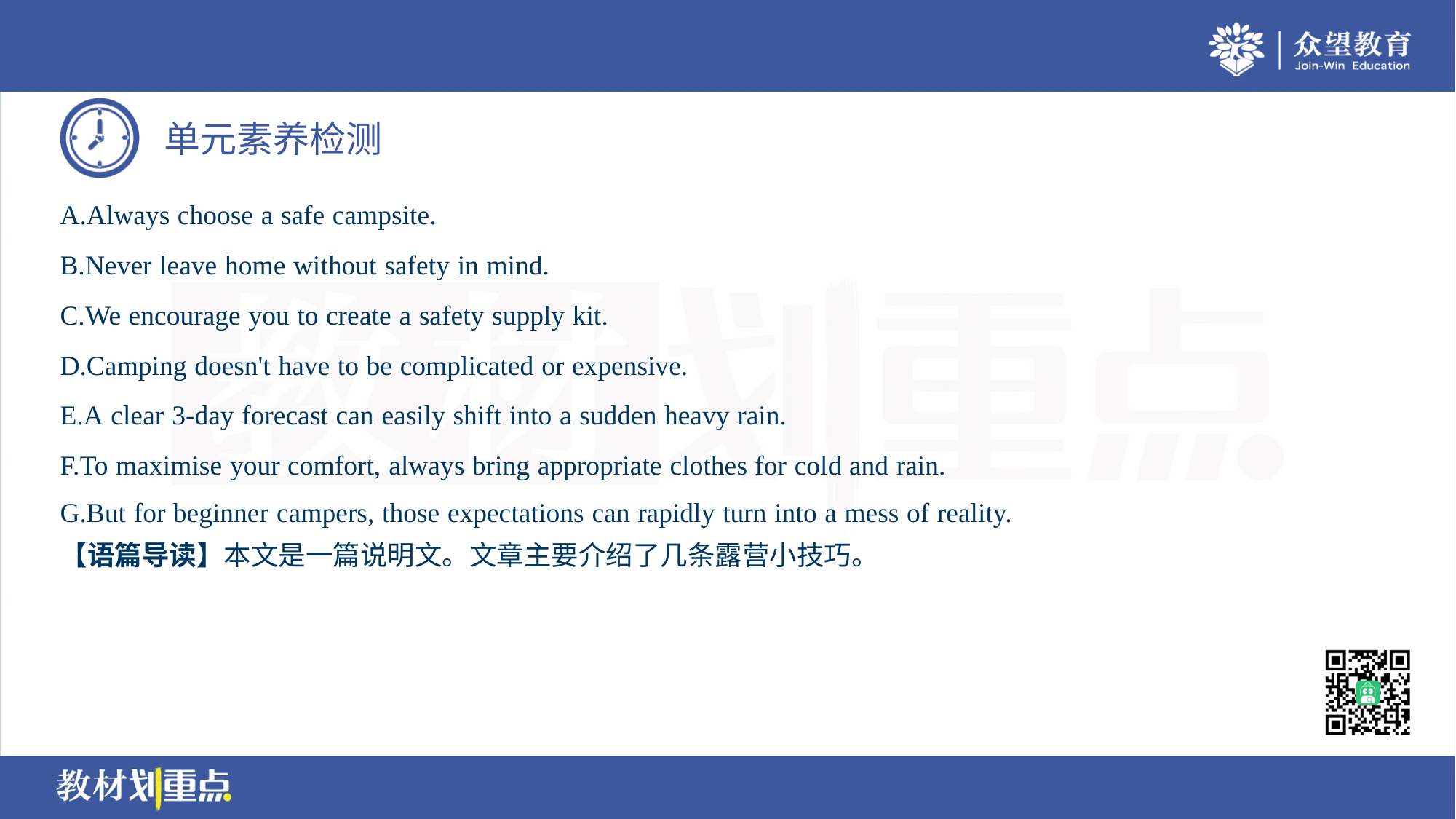

A.Always choose a safe campsite.
B.Never leave home without safety in mind.
C.We encourage you to create a safety supply kit.
D.Camping doesn't have to be complicated or expensive.
E.A clear 3-day forecast can easily shift into a sudden heavy rain.
F.To maximise your comfort, always bring appropriate clothes for cold and rain.
G.But for beginner campers, those expectations can rapidly turn into a mess of reality.
【语篇导读】本文是一篇说明文。文章主要介绍了几条露营小技巧。